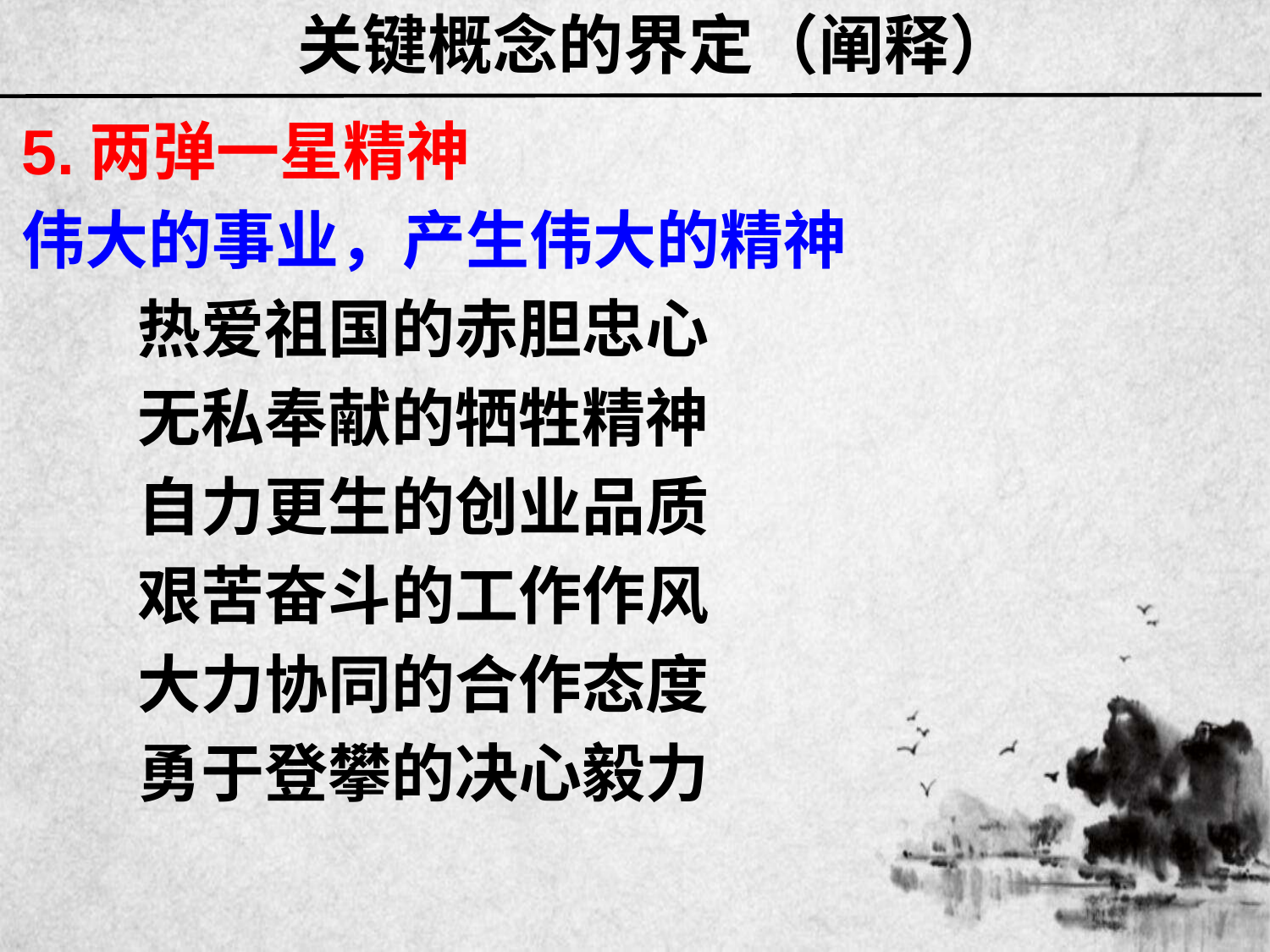

# 关键概念的界定（阐释）
5.两弹一星精神
伟大的事业，产生伟大的精神
       热爱祖国的赤胆忠心
       无私奉献的牺牲精神
       自力更生的创业品质
       艰苦奋斗的工作作风
       大力协同的合作态度
       勇于登攀的决心毅力